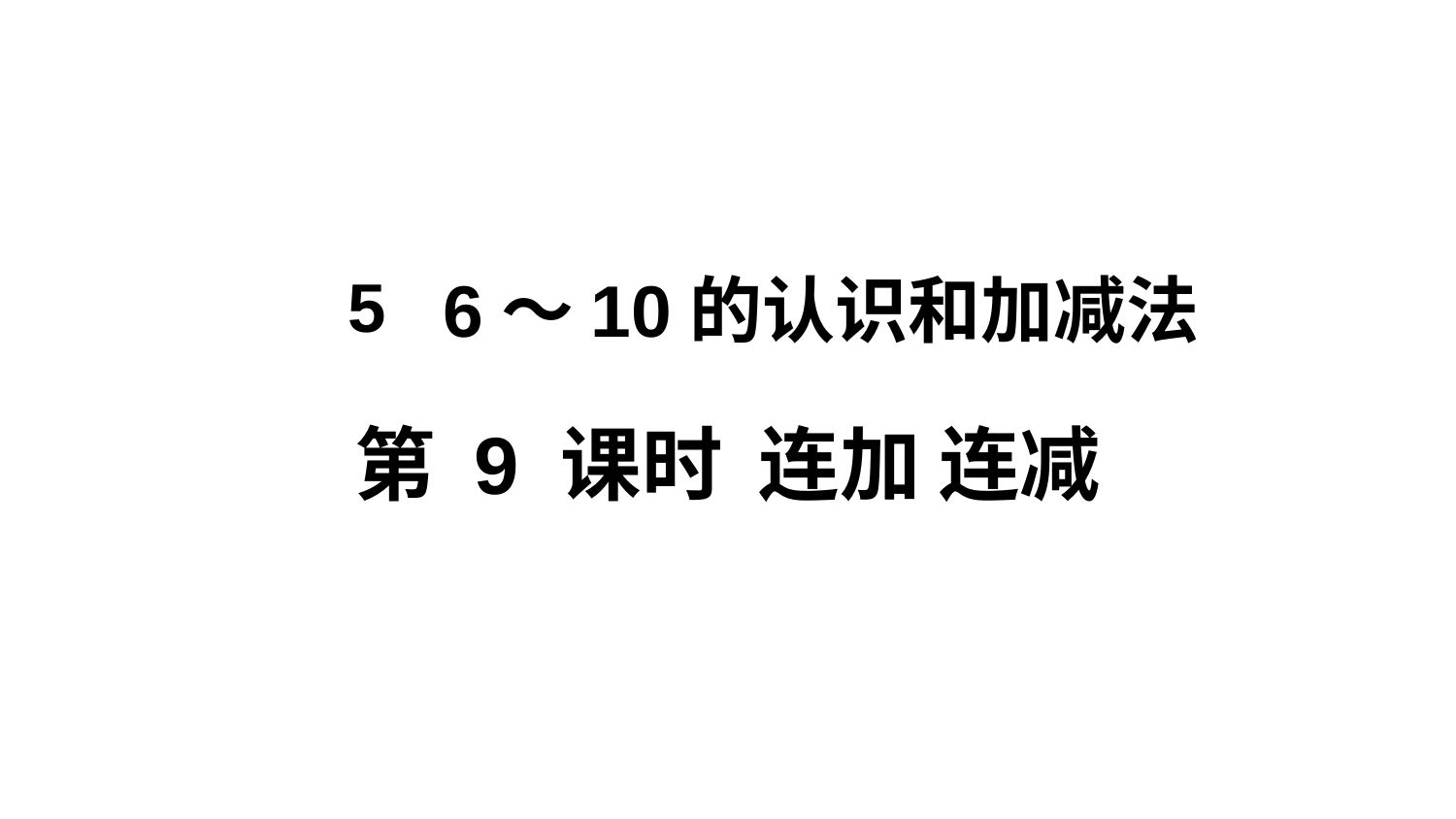

5
6～10的认识和加减法
第 9 课时  连加 连减